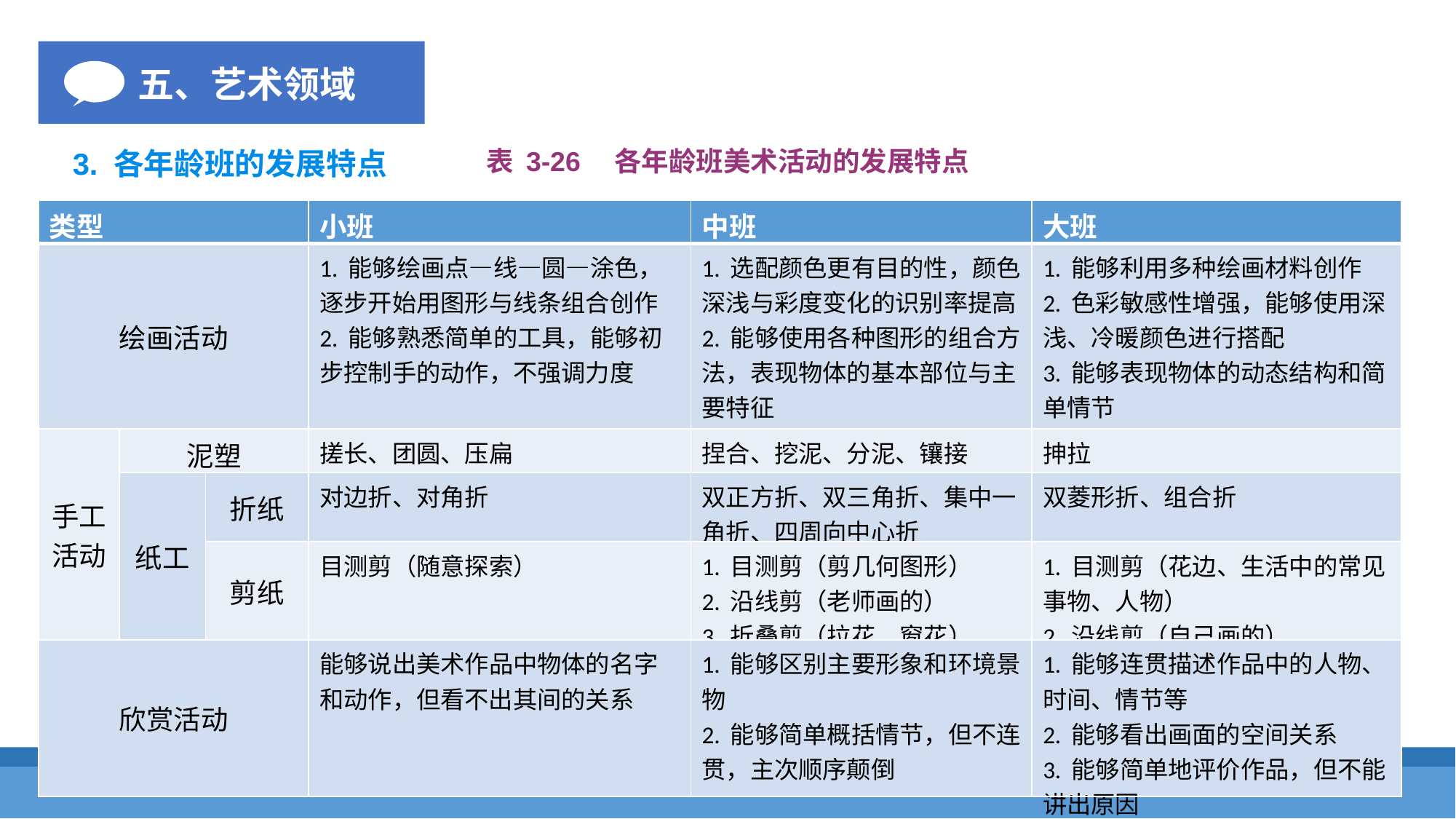

五、艺术领域

表 3-26　各年龄班美术活动的发展特点
3. 各年龄班的发展特点
| 类型 |  |  | 小班 | 中班 | 大班 |
| --- | --- | --- | --- | --- | --- |
| 绘画活动 |  |  | 1. 能够绘画点—线—圆—涂色，逐步开始用图形与线条组合创作 2. 能够熟悉简单的工具，能够初步控制手的动作，不强调力度 | 1. 选配颜色更有目的性，颜色深浅与彩度变化的识别率提高 2. 能够使用各种图形的组合方法，表现物体的基本部位与主要特征 | 1. 能够利用多种绘画材料创作 2. 色彩敏感性增强，能够使用深浅、冷暖颜色进行搭配 3. 能够表现物体的动态结构和简单情节 |
| 手工活动 | 泥塑 |  | 搓长、团圆、压扁 | 捏合、挖泥、分泥、镶接 | 抻拉 |
|  | 纸工 | 折纸 | 对边折、对角折 | 双正方折、双三角折、集中一角折、四周向中心折 | 双菱形折、组合折 |
|  |  | 剪纸 | 目测剪（随意探索） | 1. 目测剪（剪几何图形） 2. 沿线剪（老师画的） 3. 折叠剪（拉花、窗花） | 1. 目测剪（花边、生活中的常见事物、人物） 2. 沿线剪（自己画的） |
| 欣赏活动 |  |  | 能够说出美术作品中物体的名字 和动作，但看不出其间的关系 | 1. 能够区别主要形象和环境景物 2. 能够简单概括情节，但不连贯，主次顺序颠倒 | 1. 能够连贯描述作品中的人物、时间、情节等 2. 能够看出画面的空间关系 3. 能够简单地评价作品，但不能讲出原因 |